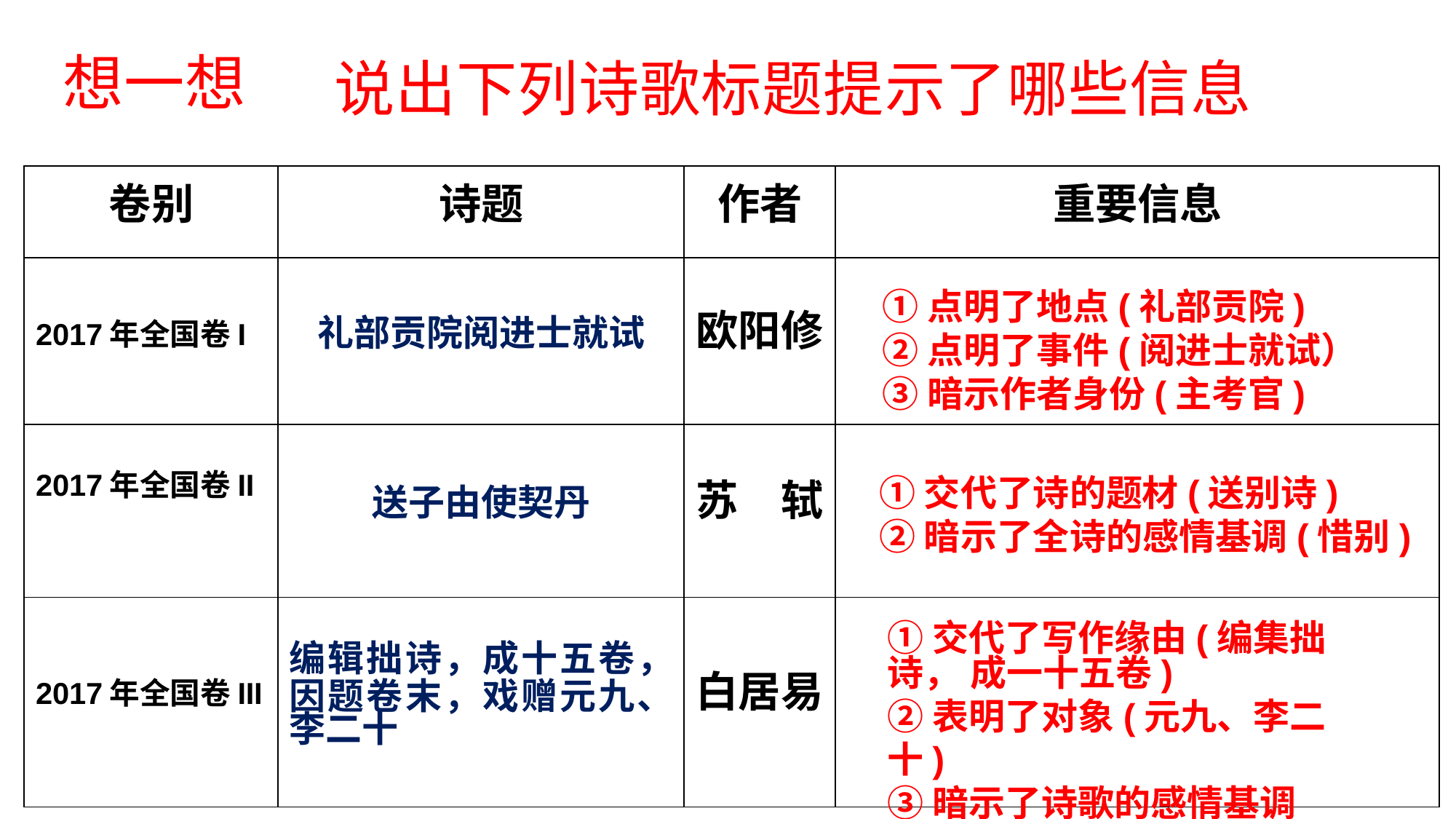

说出下列诗歌标题提示了哪些信息
想一想

| 卷别 | 诗题 | 作者 | 重要信息 |
| --- | --- | --- | --- |
| 2017年全国卷I | 礼部贡院阅进士就试 | 欧阳修 |  |
| 2017年全国卷II | 送子由使契丹 | 苏 轼 |  |
| 2017年全国卷III | 编辑拙诗，成十五卷， 因题卷末，戏赠元九、 李二十 | 白居易 |  |
①点明了地点(礼部贡院)
②点明了事件(阅进士就试）
③暗示作者身份(主考官)
①交代了诗的题材(送别诗)
②暗示了全诗的感情基调(惜别)
①交代了写作缘由(编集拙诗， 成一十五卷)
②表明了对象(元九、李二十)
③暗示了诗歌的感情基调(戏赠）